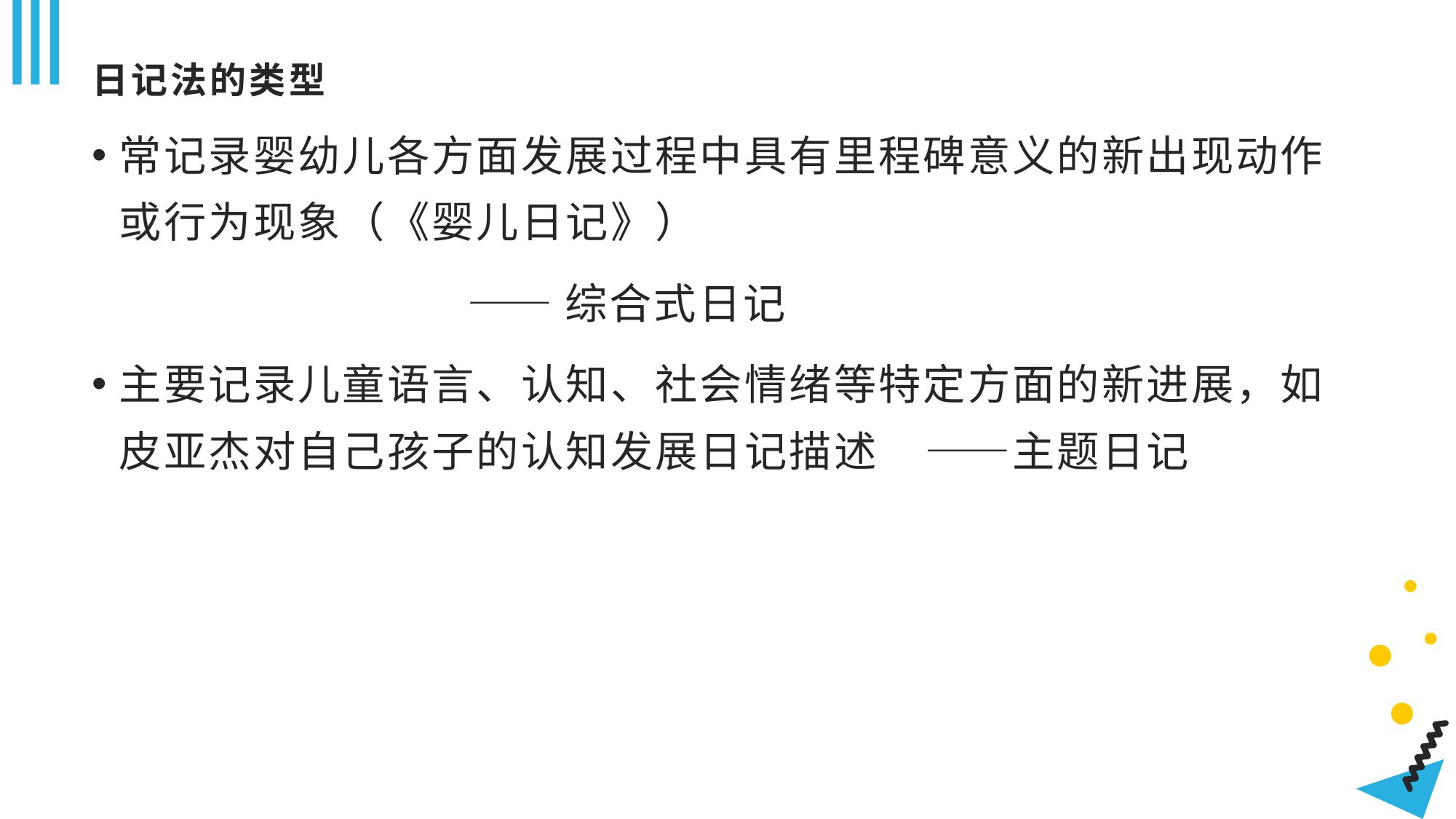

# 日记法的类型
常记录婴幼儿各方面发展过程中具有里程碑意义的新出现动作或行为现象（《婴儿日记》）
                                ——综合式日记
主要记录儿童语言、认知、社会情绪等特定方面的新进展，如皮亚杰对自己孩子的认知发展日记描述    ——主题日记